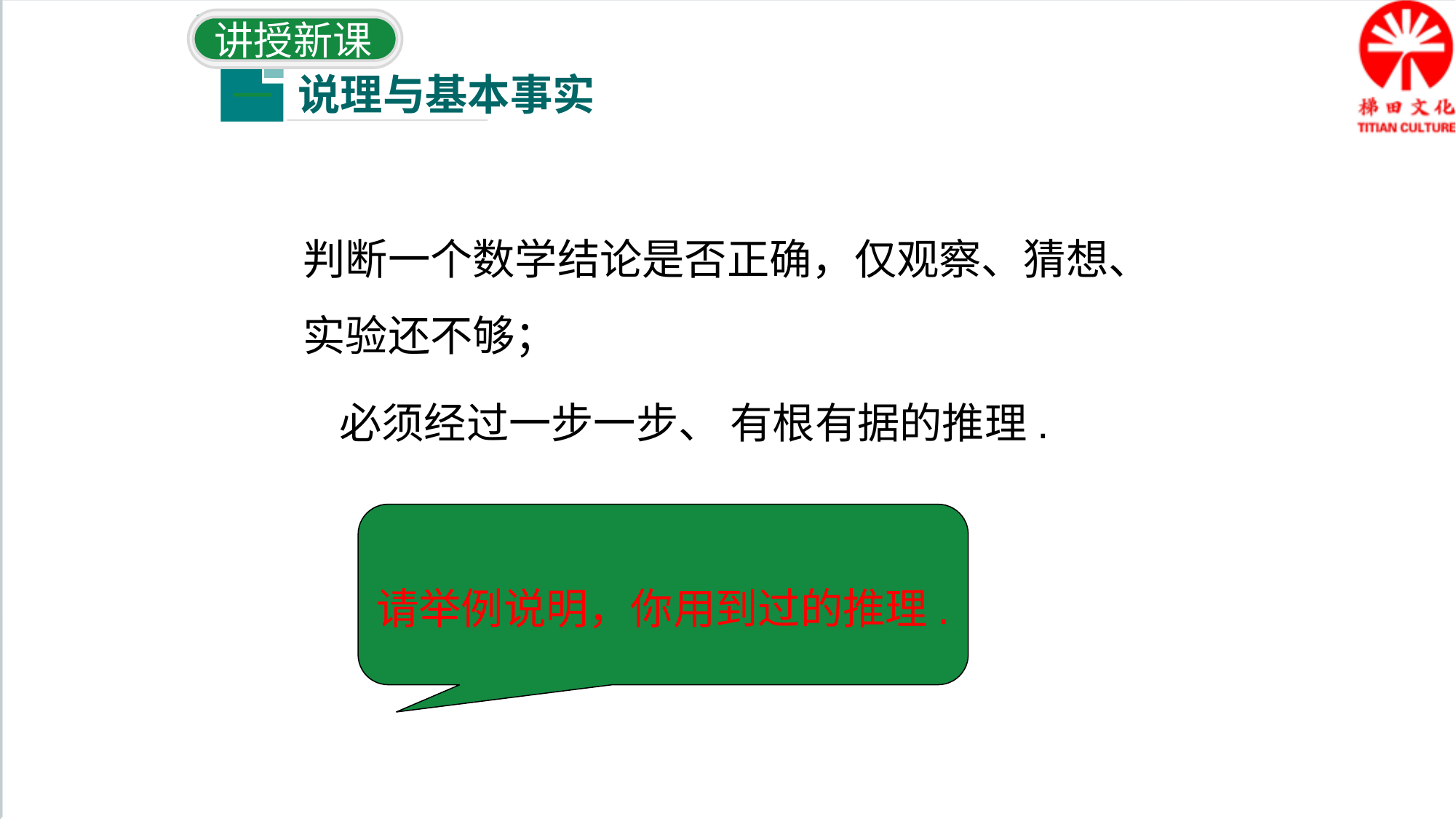

讲授新课

讲授新课

说理与基本事实
一

 判断一个数学结论是否正确，仅观察、猜想、
 实验还不够；
 必须经过一步一步、 有根有据的推理.

请举例说明，你用到过的推理.